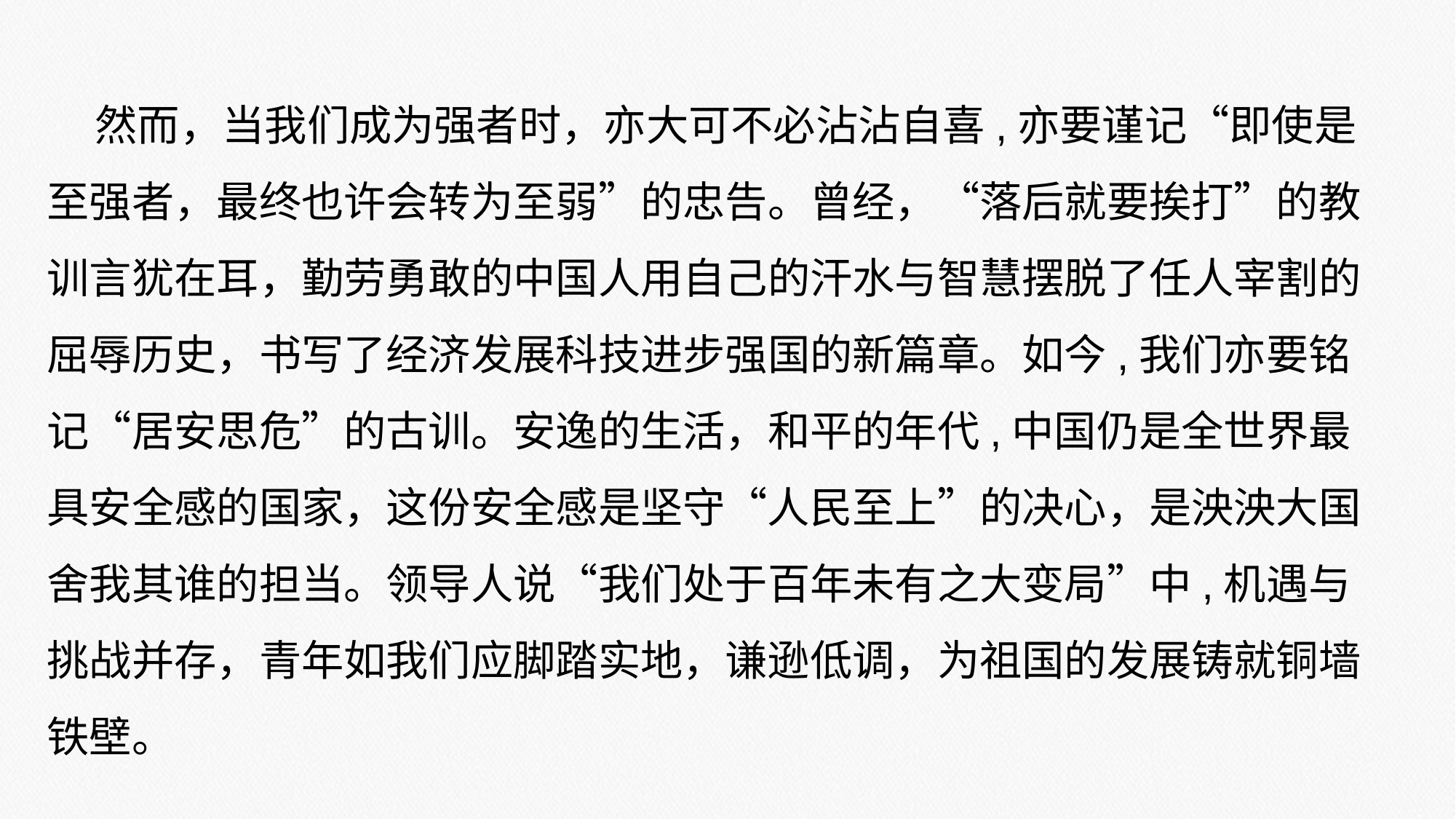

然而，当我们成为强者时，亦大可不必沾沾自喜,亦要谨记“即使是至强者，最终也许会转为至弱”的忠告。曾经，“落后就要挨打”的教训言犹在耳，勤劳勇敢的中国人用自己的汗水与智慧摆脱了任人宰割的屈辱历史，书写了经济发展科技进步强国的新篇章。如今,我们亦要铭记“居安思危”的古训。安逸的生活，和平的年代,中国仍是全世界最具安全感的国家，这份安全感是坚守“人民至上”的决心，是泱泱大国舍我其谁的担当。领导人说“我们处于百年未有之大变局”中,机遇与挑战并存，青年如我们应脚踏实地，谦逊低调，为祖国的发展铸就铜墙铁壁。